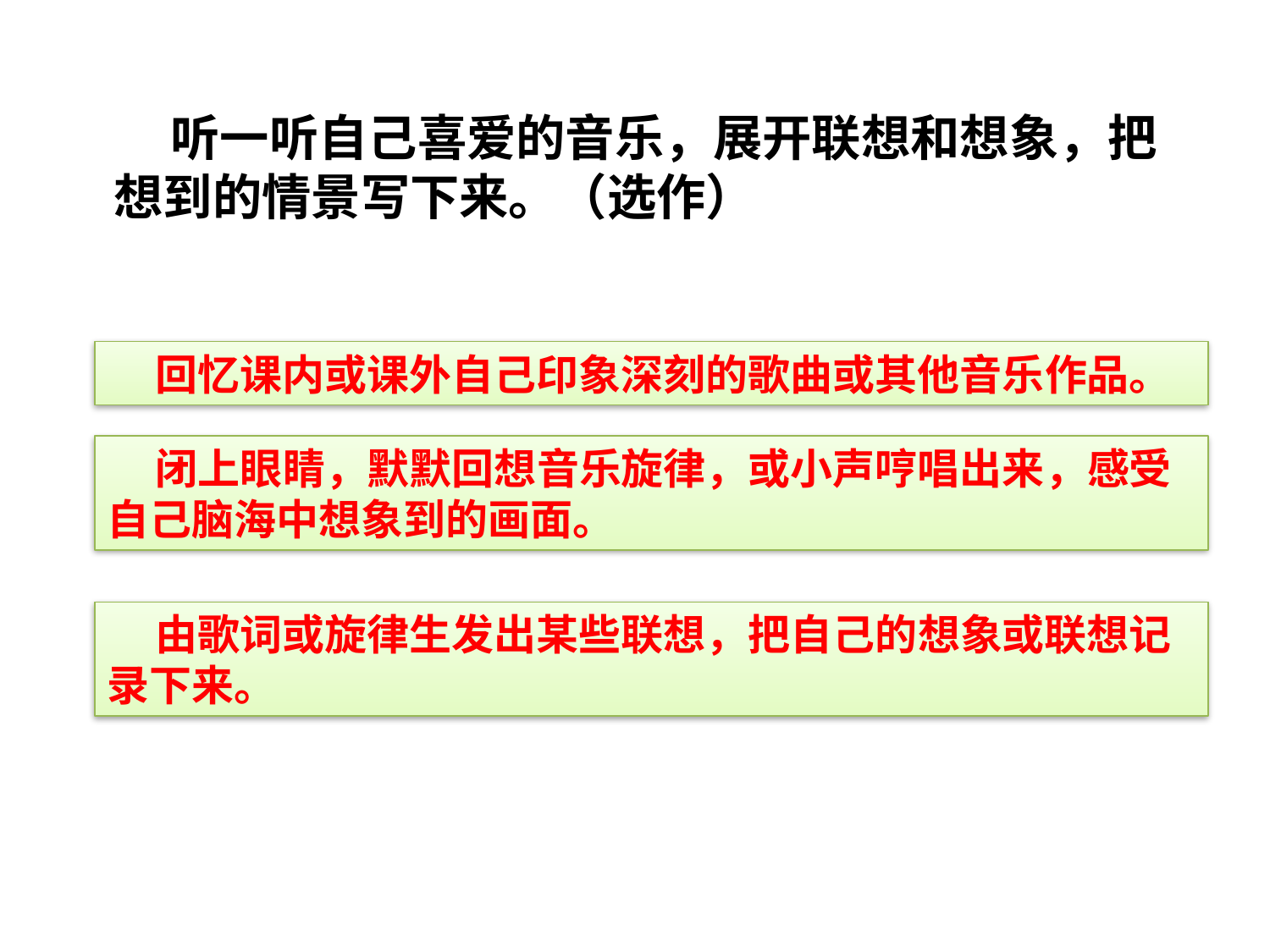

听一听自己喜爱的音乐，展开联想和想象，把想到的情景写下来。（选作）

    回忆课内或课外自己印象深刻的歌曲或其他音乐作品。
    闭上眼睛，默默回想音乐旋律，或小声哼唱出来，感受自己脑海中想象到的画面。
    由歌词或旋律生发出某些联想，把自己的想象或联想记录下来。